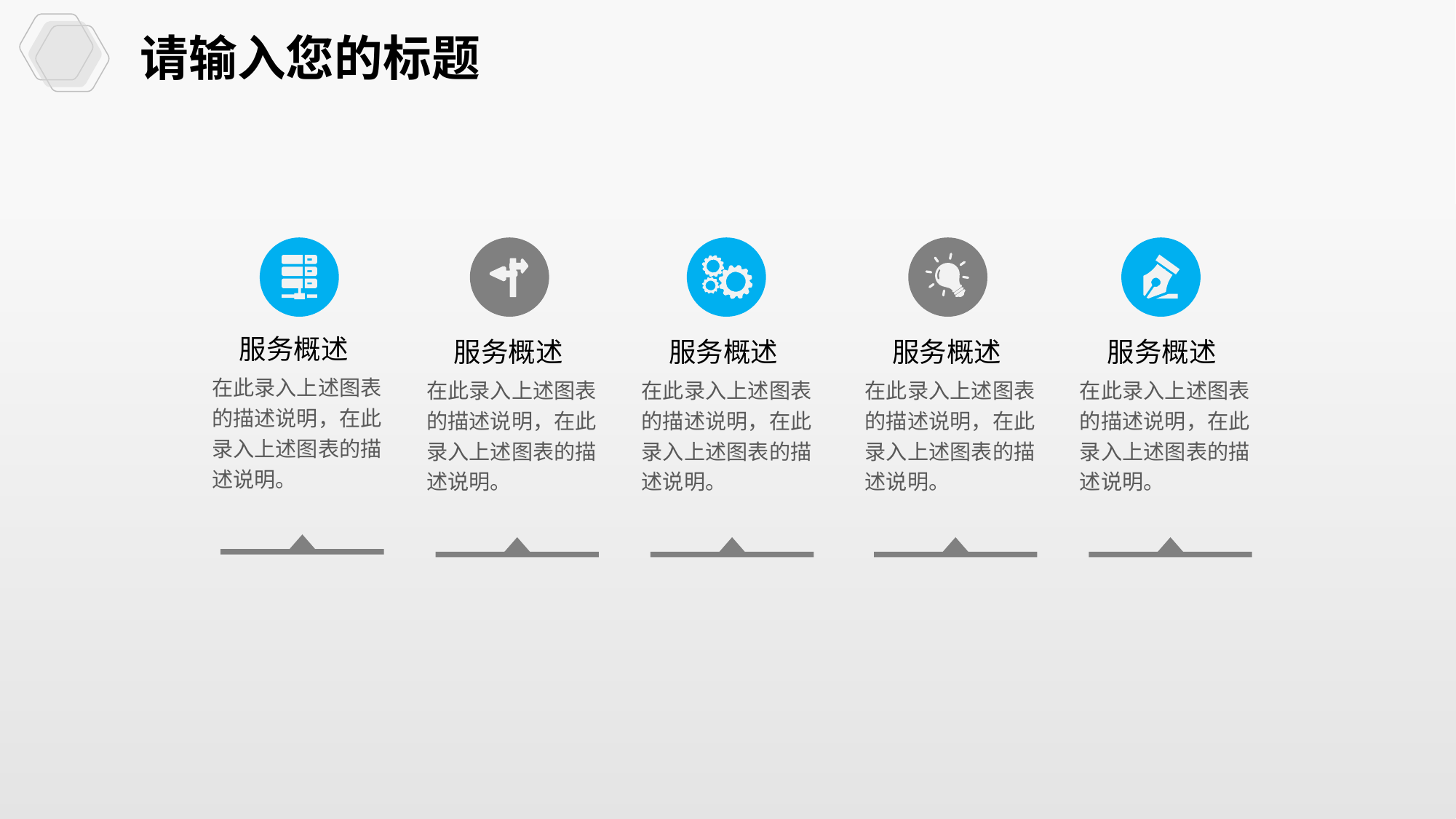

请输入您的标题

服务概述
服务概述
服务概述
服务概述
服务概述
在此录入上述图表的描述说明，在此录入上述图表的描述说明。
在此录入上述图表的描述说明，在此录入上述图表的描述说明。
在此录入上述图表的描述说明，在此录入上述图表的描述说明。
在此录入上述图表的描述说明，在此录入上述图表的描述说明。
在此录入上述图表的描述说明，在此录入上述图表的描述说明。